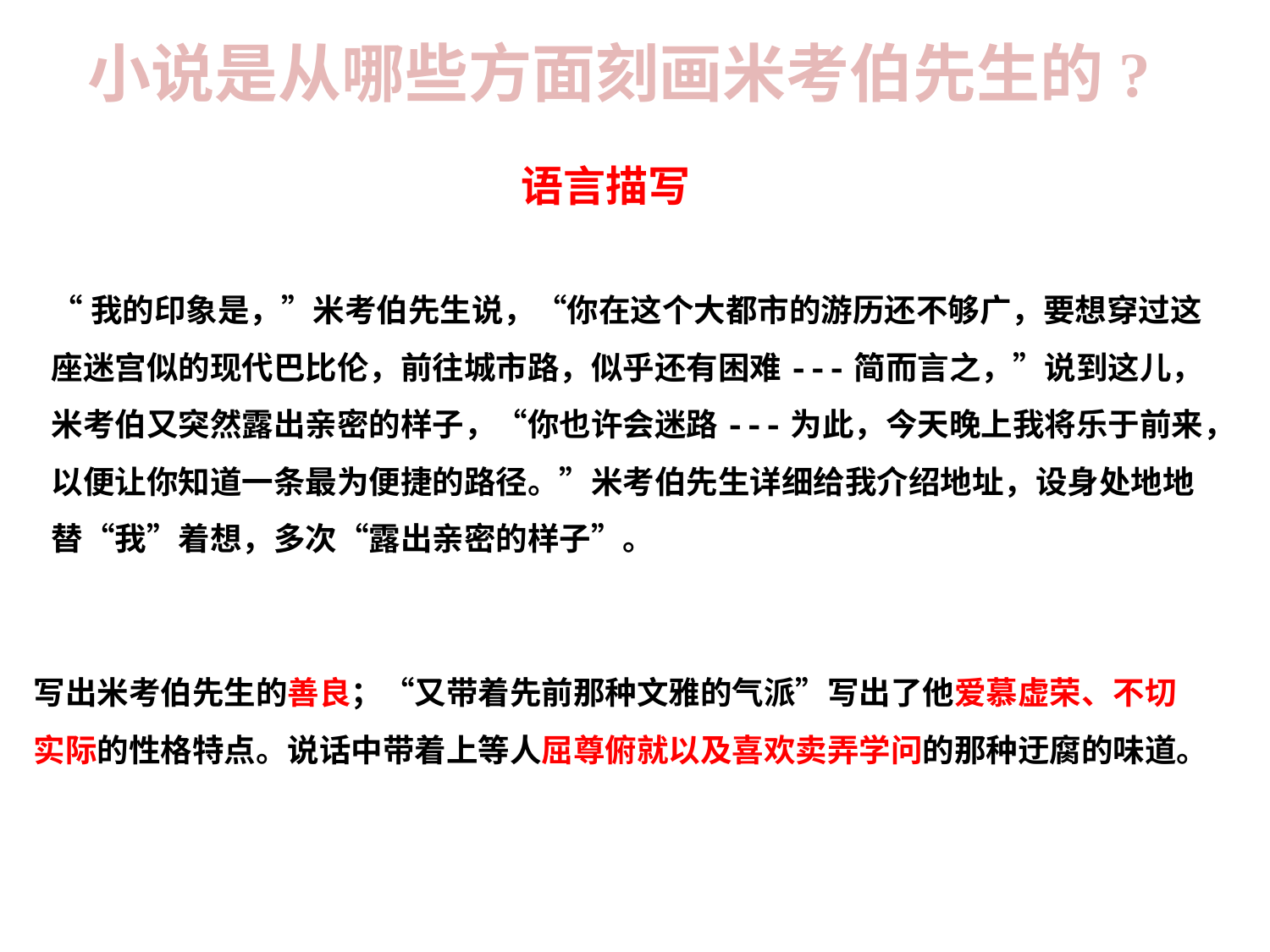

# 小说是从哪些方面刻画米考伯先生的?
语言描写
“我的印象是，”米考伯先生说，“你在这个大都市的游历还不够广，要想穿过这座迷宫似的现代巴比伦，前往城市路，似乎还有困难---简而言之，”说到这儿，米考伯又突然露出亲密的样子，“你也许会迷路---为此，今天晚上我将乐于前来，以便让你知道一条最为便捷的路径。”米考伯先生详细给我介绍地址，设身处地地替“我”着想，多次“露出亲密的样子”。
写出米考伯先生的善良；“又带着先前那种文雅的气派”写出了他爱慕虚荣、不切实际的性格特点。说话中带着上等人屈尊俯就以及喜欢卖弄学问的那种迂腐的味道。